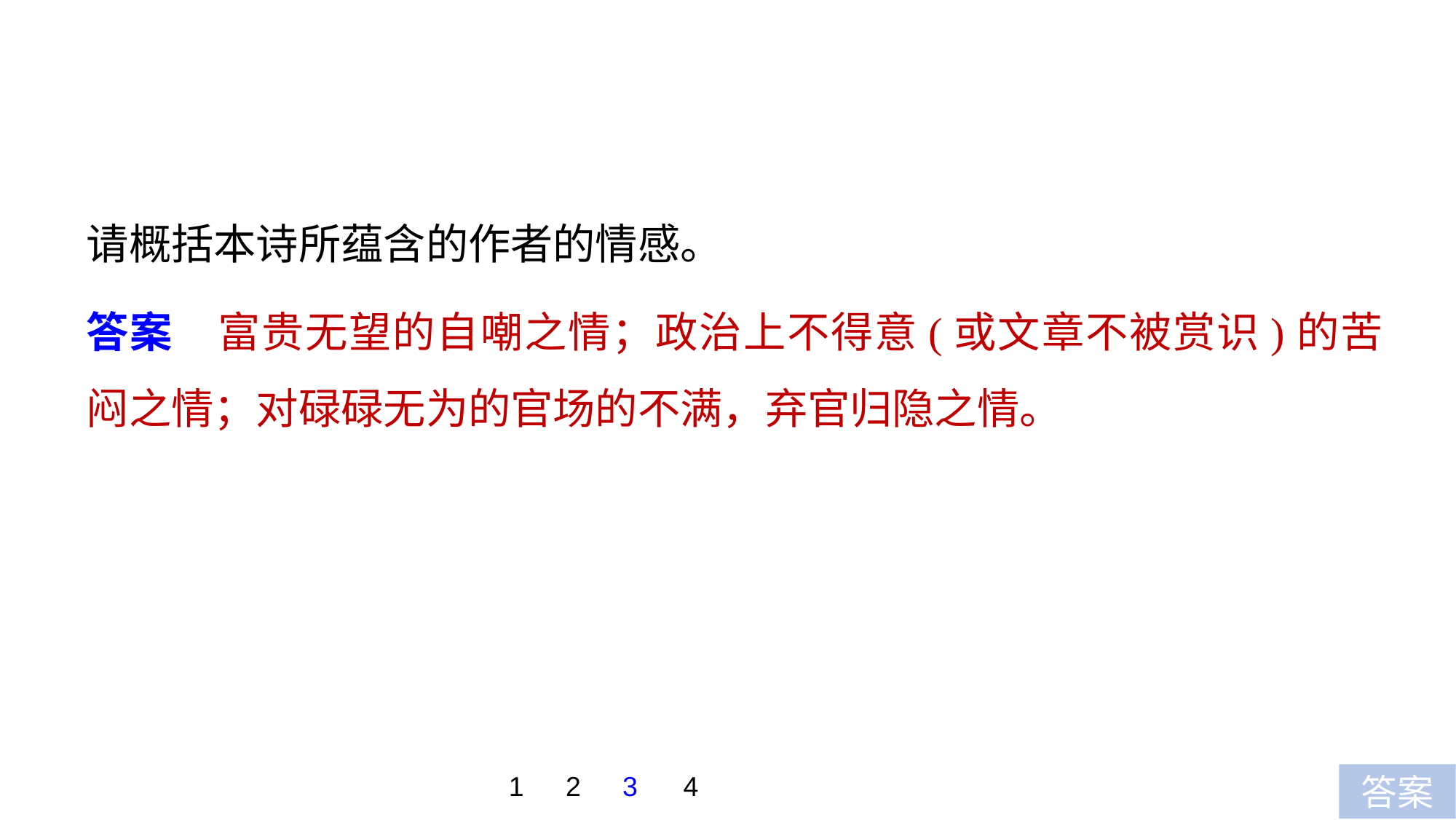

请概括本诗所蕴含的作者的情感。
答案　富贵无望的自嘲之情；政治上不得意(或文章不被赏识)的苦闷之情；对碌碌无为的官场的不满，弃官归隐之情。
1
2
3
4
答案